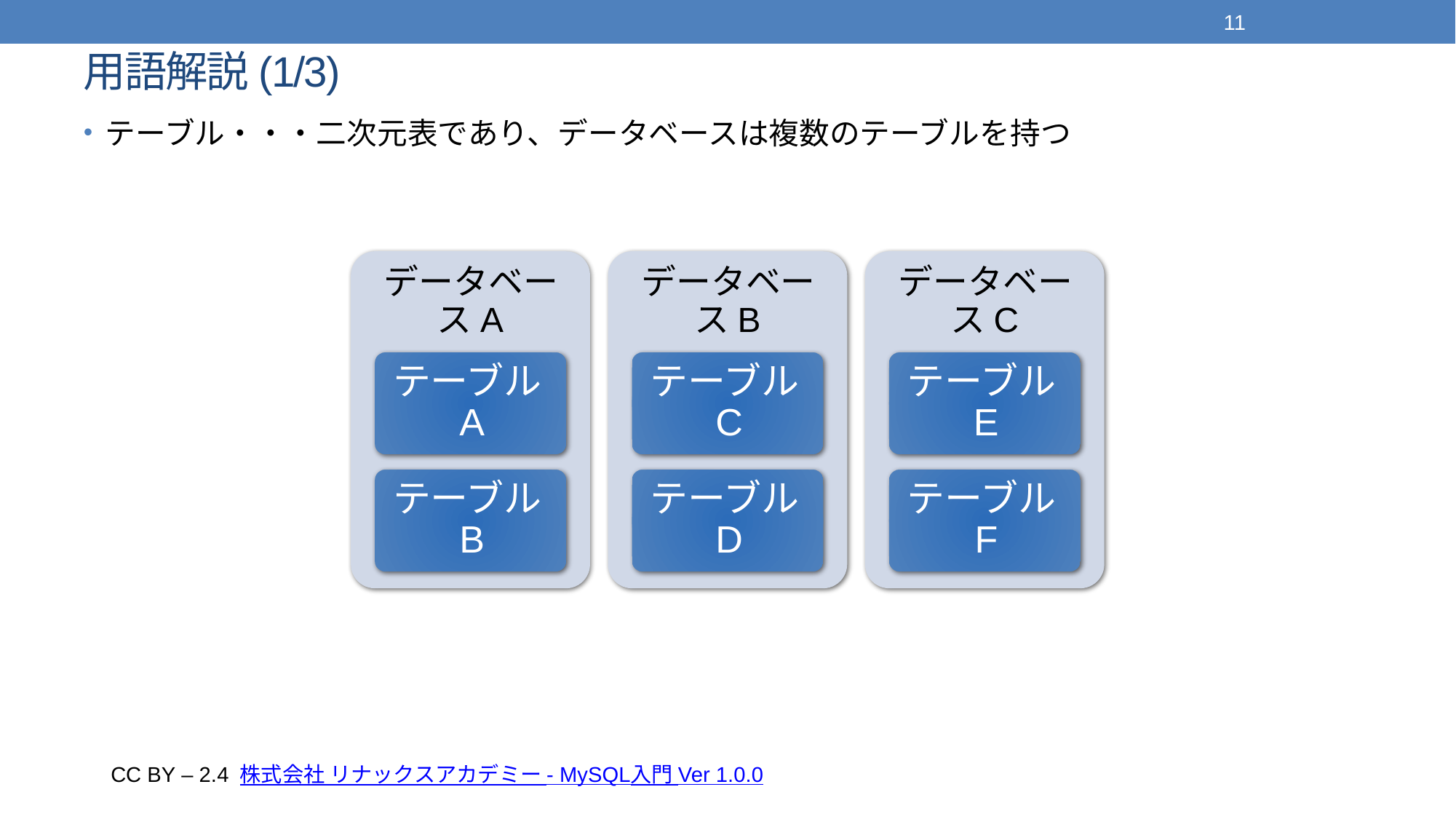

11
# 用語解説(1/3)
テーブル・・・二次元表であり、データベースは複数のテーブルを持つ

データベースA
テーブルA
テーブルB
データベースB
テーブルC
テーブルD
データベースC
テーブルE
テーブルF
CC BY – 2.4 株式会社 リナックスアカデミー - MySQL入門 Ver 1.0.0